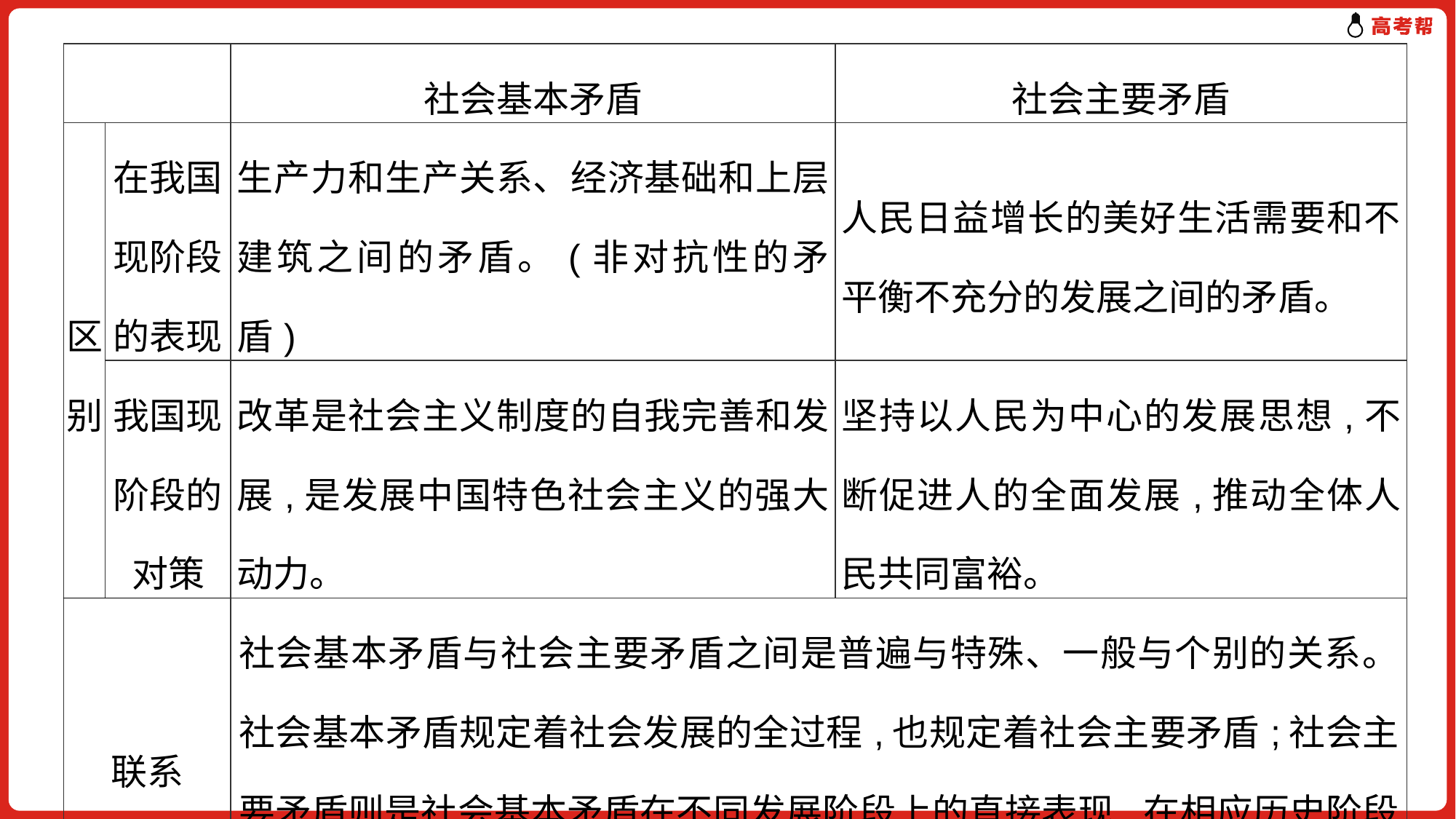

|  |  | 社会基本矛盾 | 社会主要矛盾 |
| --- | --- | --- | --- |
| 区别 | 在我国现阶段的表现 | 生产力和生产关系、经济基础和上层建筑之间的矛盾。(非对抗性的矛盾) | 人民日益增长的美好生活需要和不平衡不充分的发展之间的矛盾。 |
|  | 我国现阶段的对策 | 改革是社会主义制度的自我完善和发展,是发展中国特色社会主义的强大动力。 | 坚持以人民为中心的发展思想,不断促进人的全面发展,推动全体人民共同富裕。 |
| 联系 |  | 社会基本矛盾与社会主要矛盾之间是普遍与特殊、一般与个别的关系。社会基本矛盾规定着社会发展的全过程,也规定着社会主要矛盾;社会主要矛盾则是社会基本矛盾在不同发展阶段上的直接表现,在相应历史阶段起决定作用并规定和影响着其他矛盾的存在和发展。 |  |